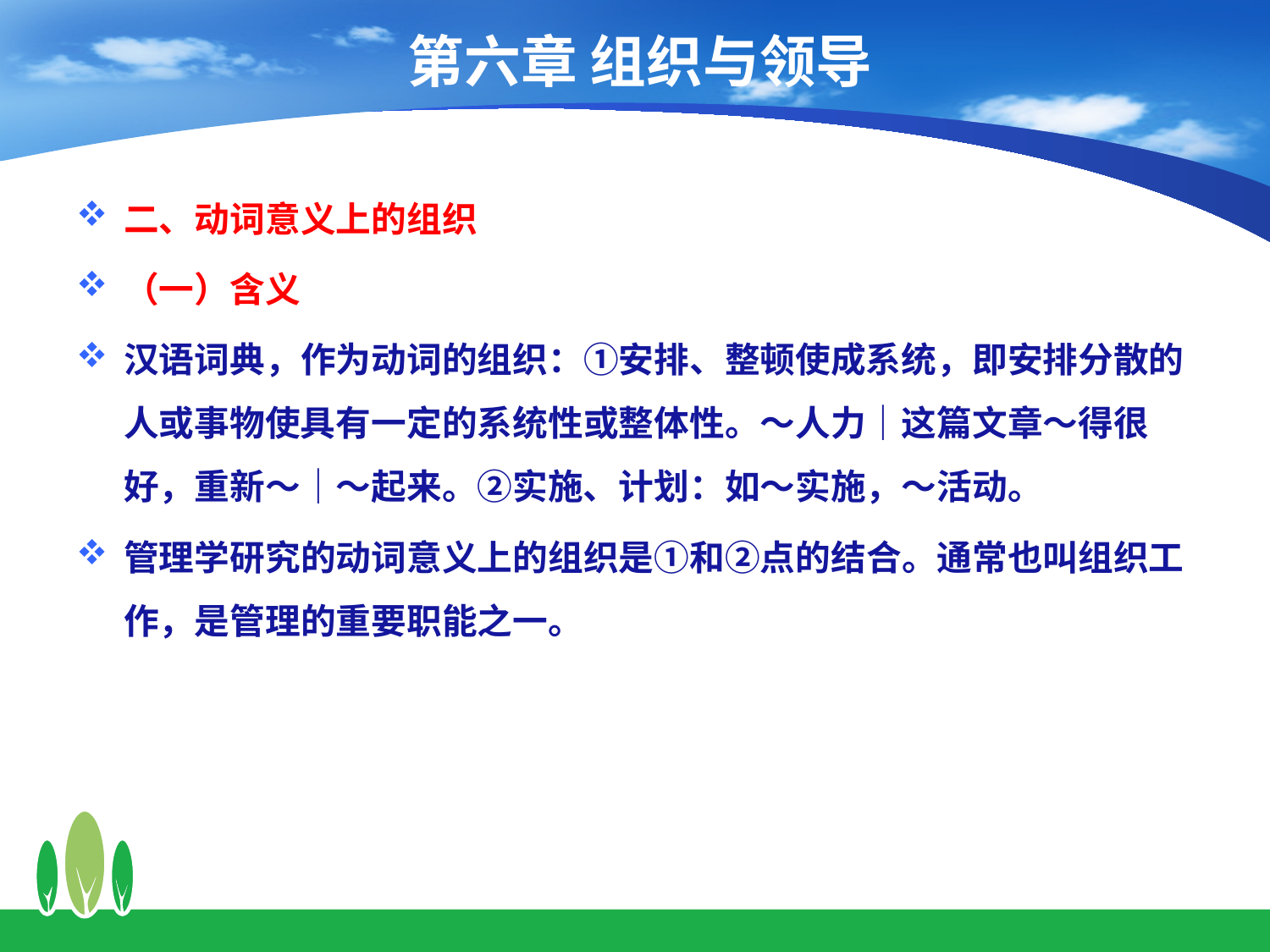

# 第六章 组织与领导
二、动词意义上的组织
（一）含义
汉语词典，作为动词的组织：①安排、整顿使成系统，即安排分散的人或事物使具有一定的系统性或整体性。～人力｜这篇文章～得很好，重新～｜～起来。②实施、计划：如～实施，～活动。
管理学研究的动词意义上的组织是①和②点的结合。通常也叫组织工作，是管理的重要职能之一。

29